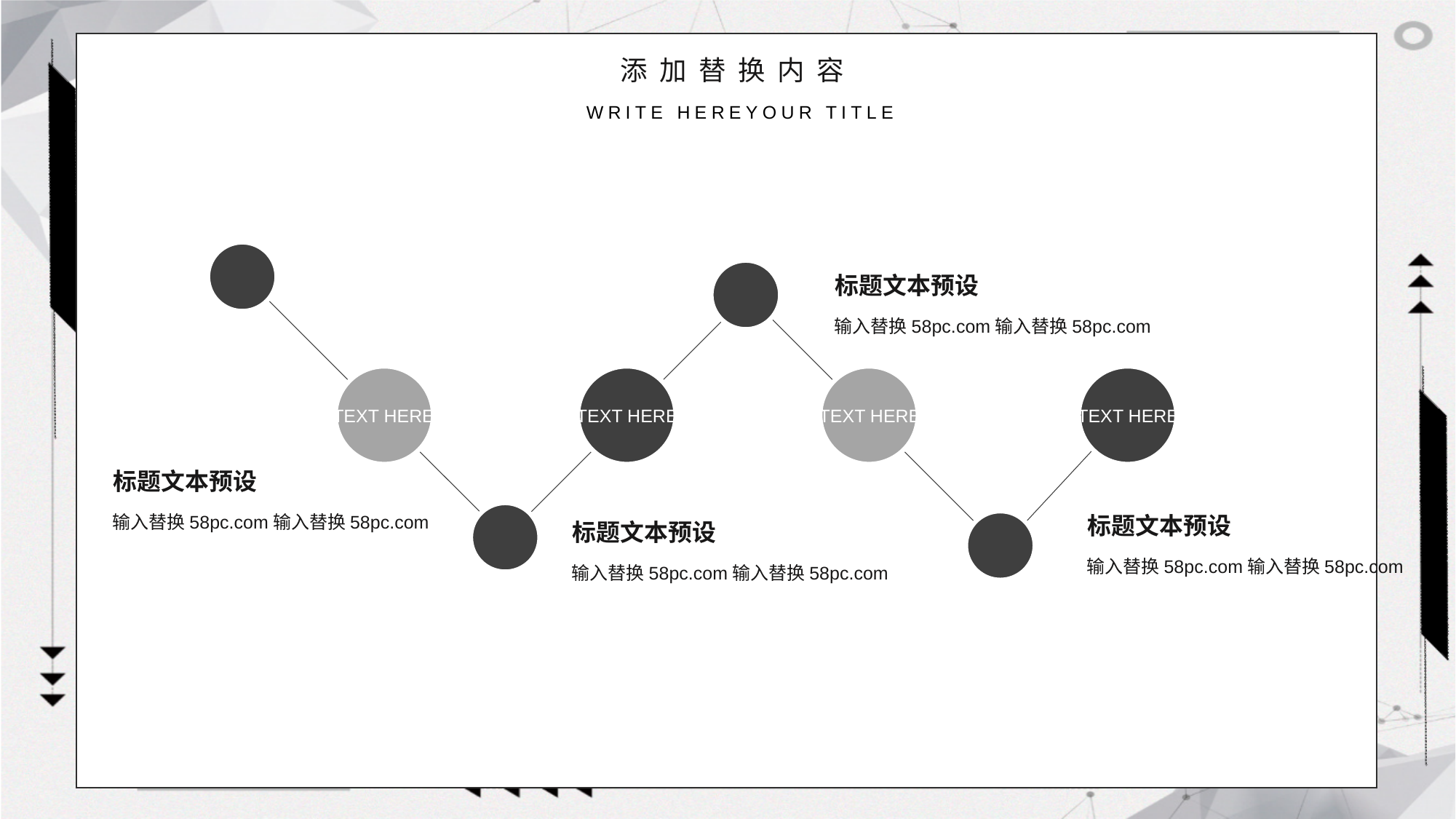

标题文本预设

输入替换58pc.com输入替换58pc.com

TEXT HERE
TEXT HERE
TEXT HERE
TEXT HERE
标题文本预设
输入替换58pc.com输入替换58pc.com

标题文本预设

标题文本预设
输入替换58pc.com输入替换58pc.com
输入替换58pc.com输入替换58pc.com